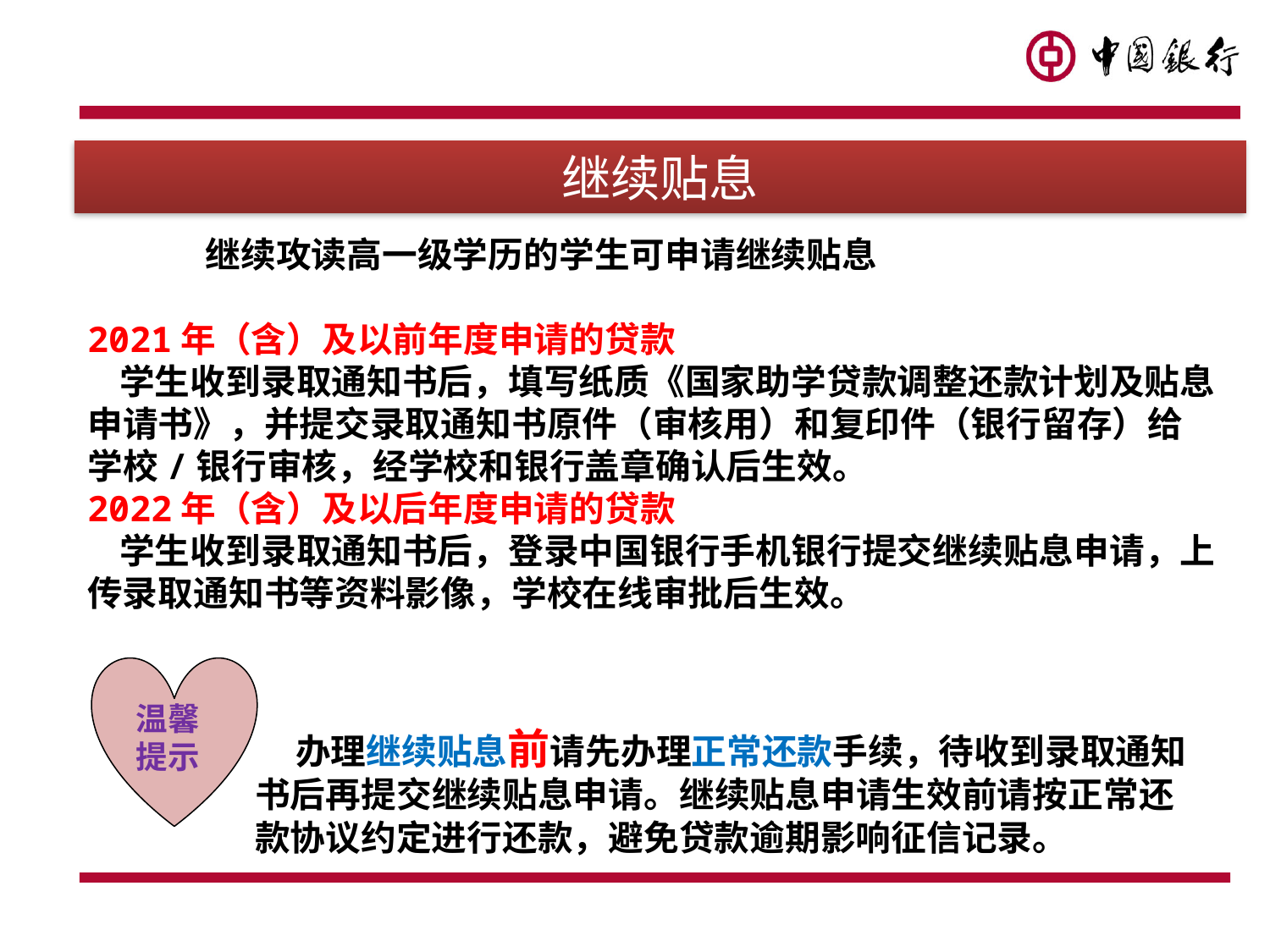

继续贴息
# 继续攻读高一级学历的学生可申请继续贴息 2021年（含）及以前年度申请的贷款 学生收到录取通知书后，填写纸质《国家助学贷款调整还款计划及贴息申请书》，并提交录取通知书原件（审核用）和复印件（银行留存）给学校/银行审核，经学校和银行盖章确认后生效。 2022年（含）及以后年度申请的贷款 学生收到录取通知书后，登录中国银行手机银行提交继续贴息申请，上传录取通知书等资料影像，学校在线审批后生效。

温馨提示
    办理继续贴息前请先办理正常还款手续，待收到录取通知书后再提交继续贴息申请。继续贴息申请生效前请按正常还款协议约定进行还款，避免贷款逾期影响征信记录。